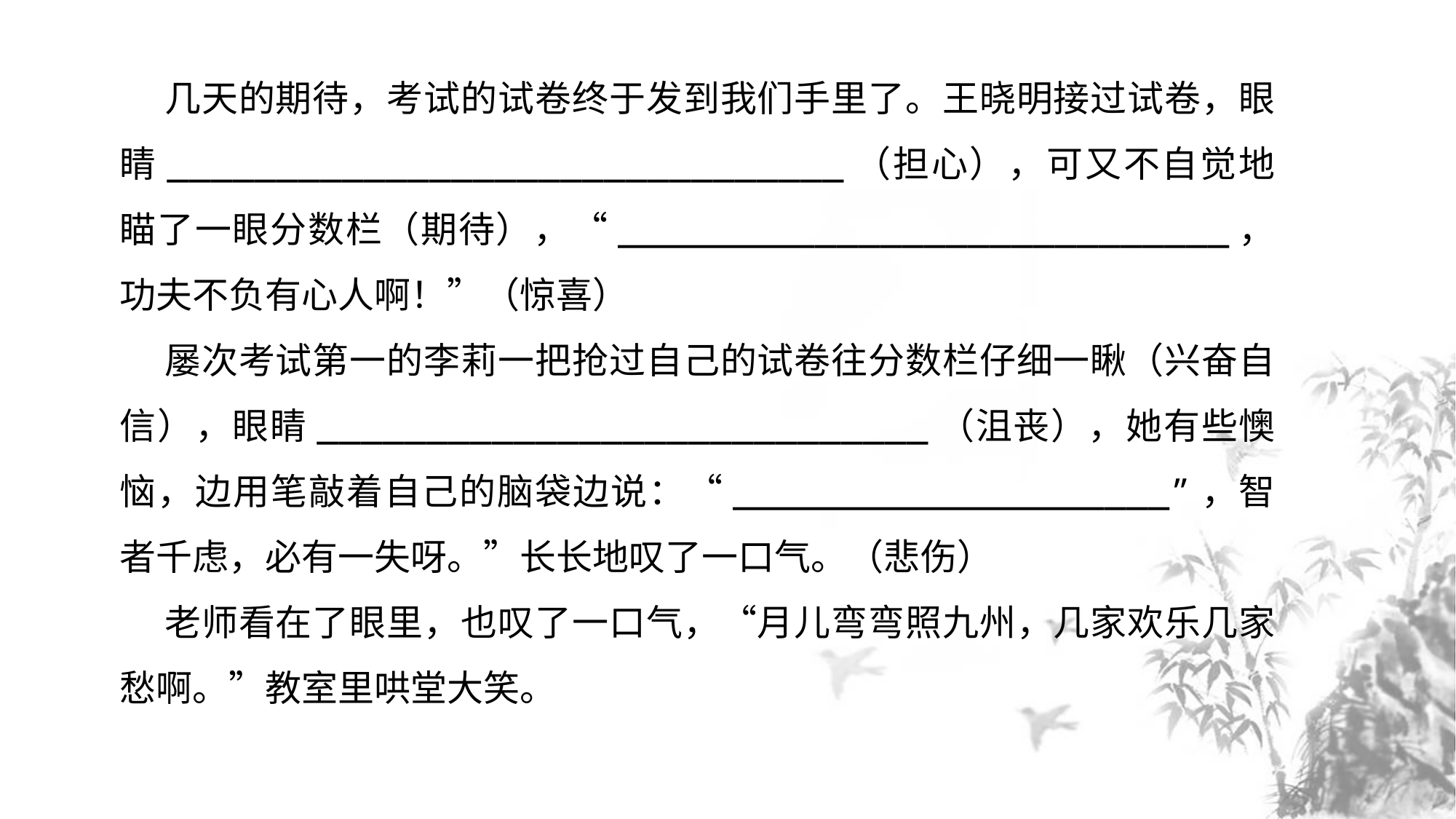

几天的期待，考试的试卷终于发到我们手里了。王晓明接过试卷，眼睛_______________________________（担心），可又不自觉地瞄了一眼分数栏（期待），“____________________________，功夫不负有心人啊！”（惊喜）
    屡次考试第一的李莉一把抢过自己的试卷往分数栏仔细一瞅（兴奋自信），眼睛____________________________（沮丧），她有些懊恼，边用笔敲着自己的脑袋边说：“____________________”，智者千虑，必有一失呀。”长长地叹了一口气。（悲伤）
    老师看在了眼里，也叹了一口气，“月儿弯弯照九州，几家欢乐几家愁啊。”教室里哄堂大笑。